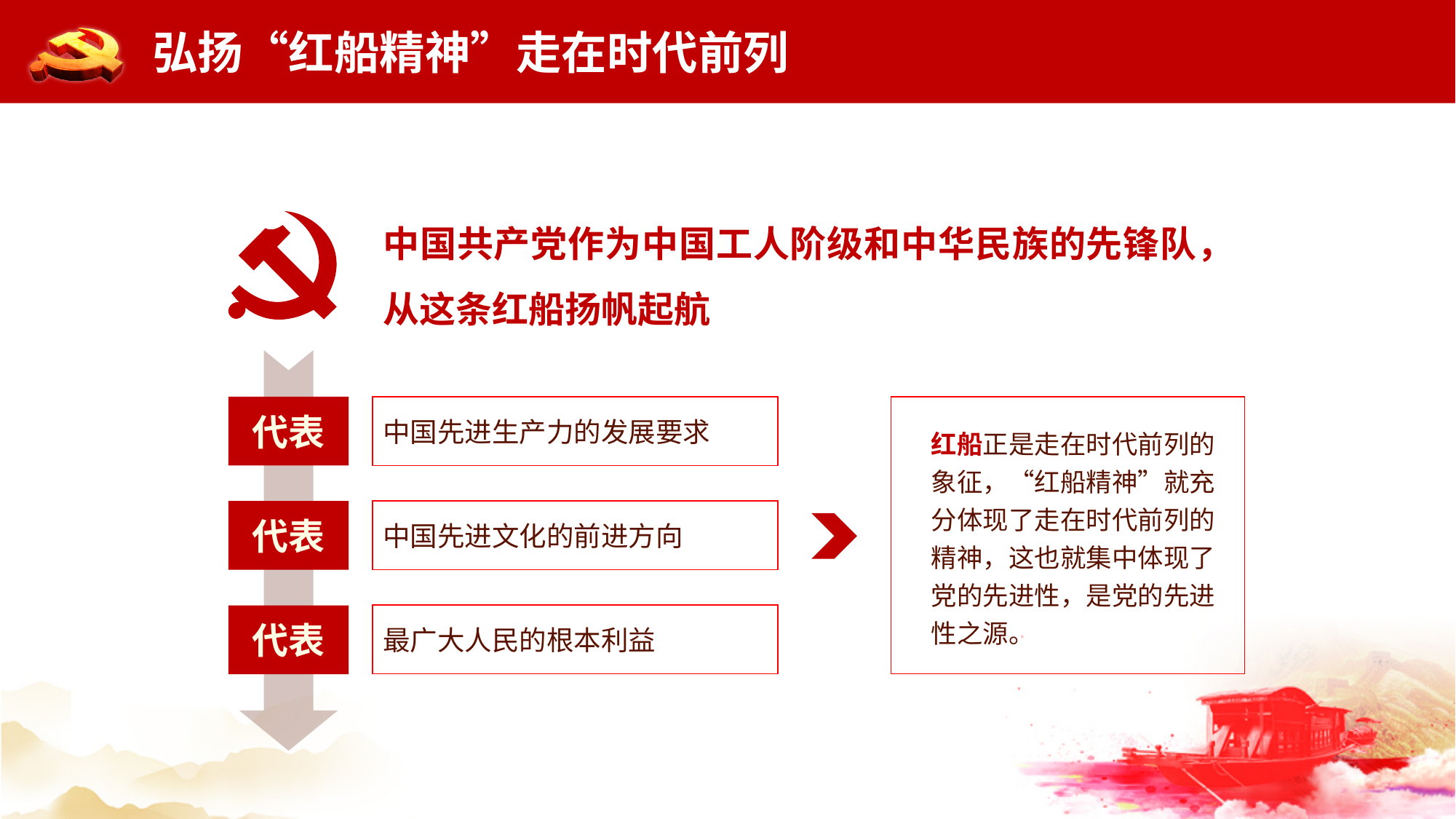

中国共产党作为中国工人阶级和中华民族的先锋队，从这条红船扬帆起航

代表
中国先进生产力的发展要求

红船正是走在时代前列的象征，“红船精神”就充分体现了走在时代前列的精神，这也就集中体现了党的先进性，是党的先进性之源。
代表
中国先进文化的前进方向

最广大人民的根本利益
代表